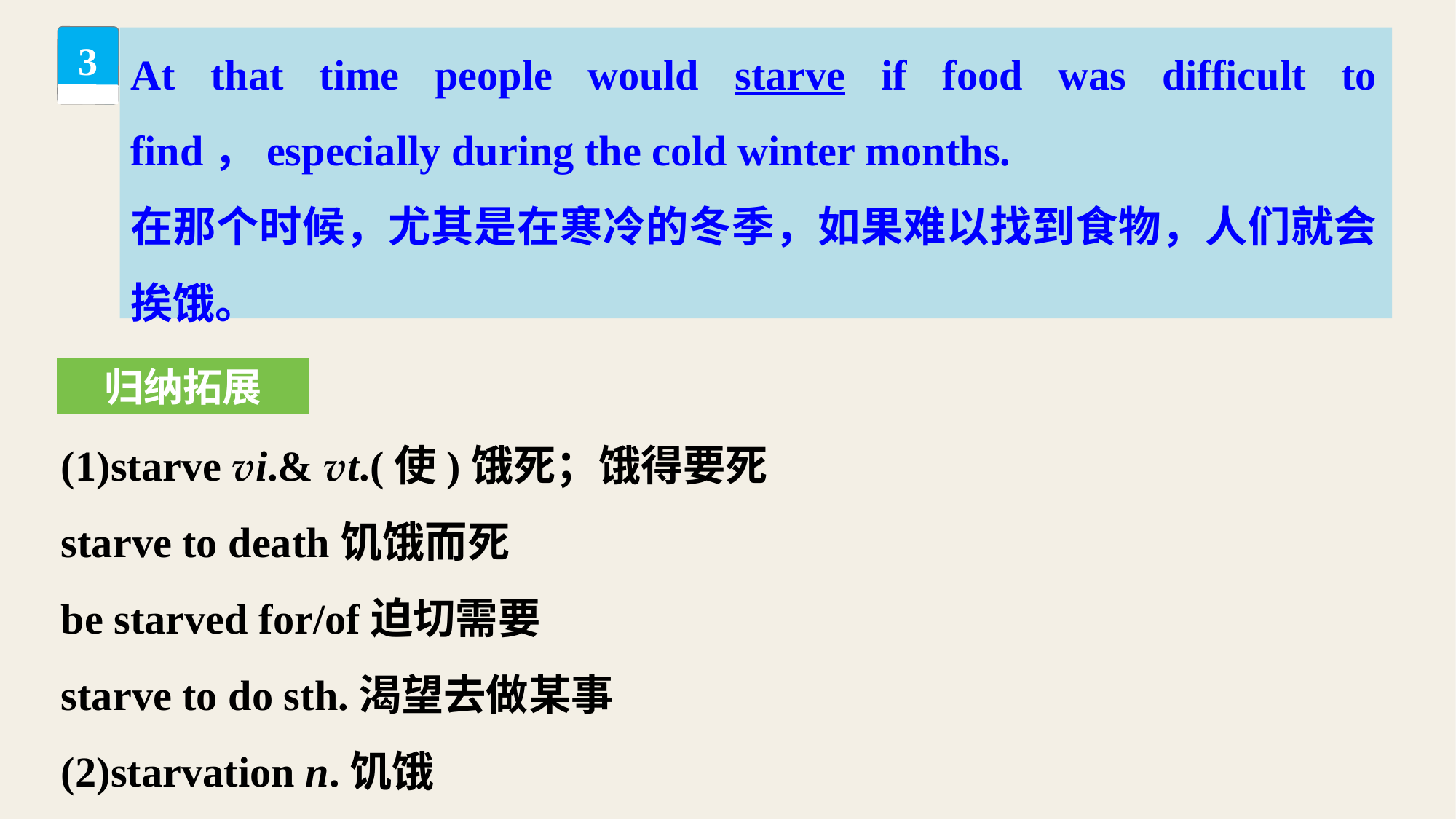

At that time people would starve if food was difficult to find，especially during the cold winter months.
在那个时候，尤其是在寒冷的冬季，如果难以找到食物，人们就会挨饿。

3

归纳拓展
(1)starve vi.& vt.(使)饿死；饿得要死
starve to death饥饿而死
be starved for/of迫切需要
starve to do sth.渴望去做某事
(2)starvation n.饥饿